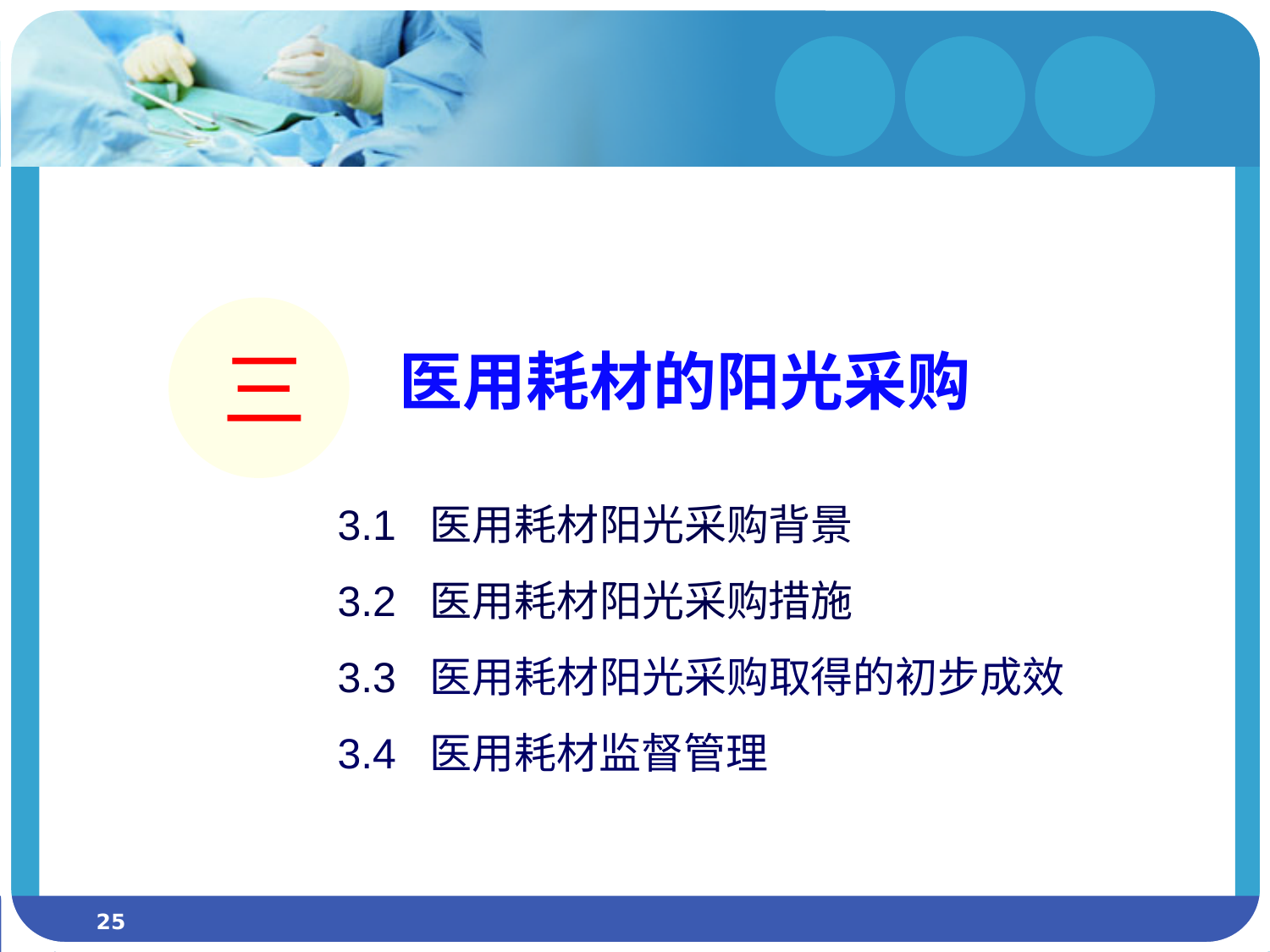

三
医用耗材的阳光采购
3
3.1  医用耗材阳光采购背景
3.2  医用耗材阳光采购措施
3.3  医用耗材阳光采购取得的初步成效
3.4  医用耗材监督管理
25